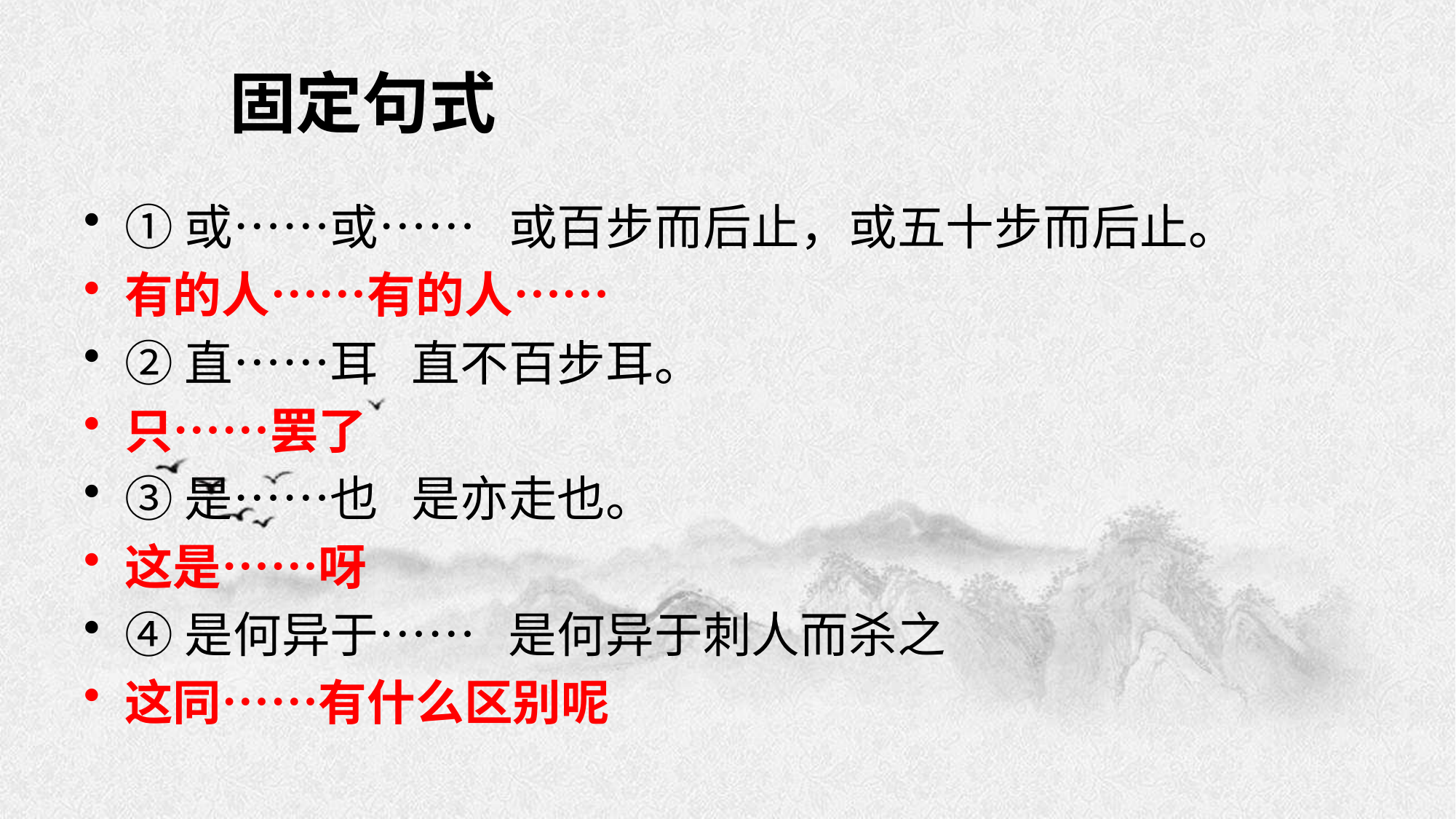

# 固定句式
①或……或……   或百步而后止，或五十步而后止。
有的人……有的人……
②直……耳   直不百步耳。
只……罢了
③是……也   是亦走也。
这是……呀
④是何异于……   是何异于刺人而杀之
这同……有什么区别呢